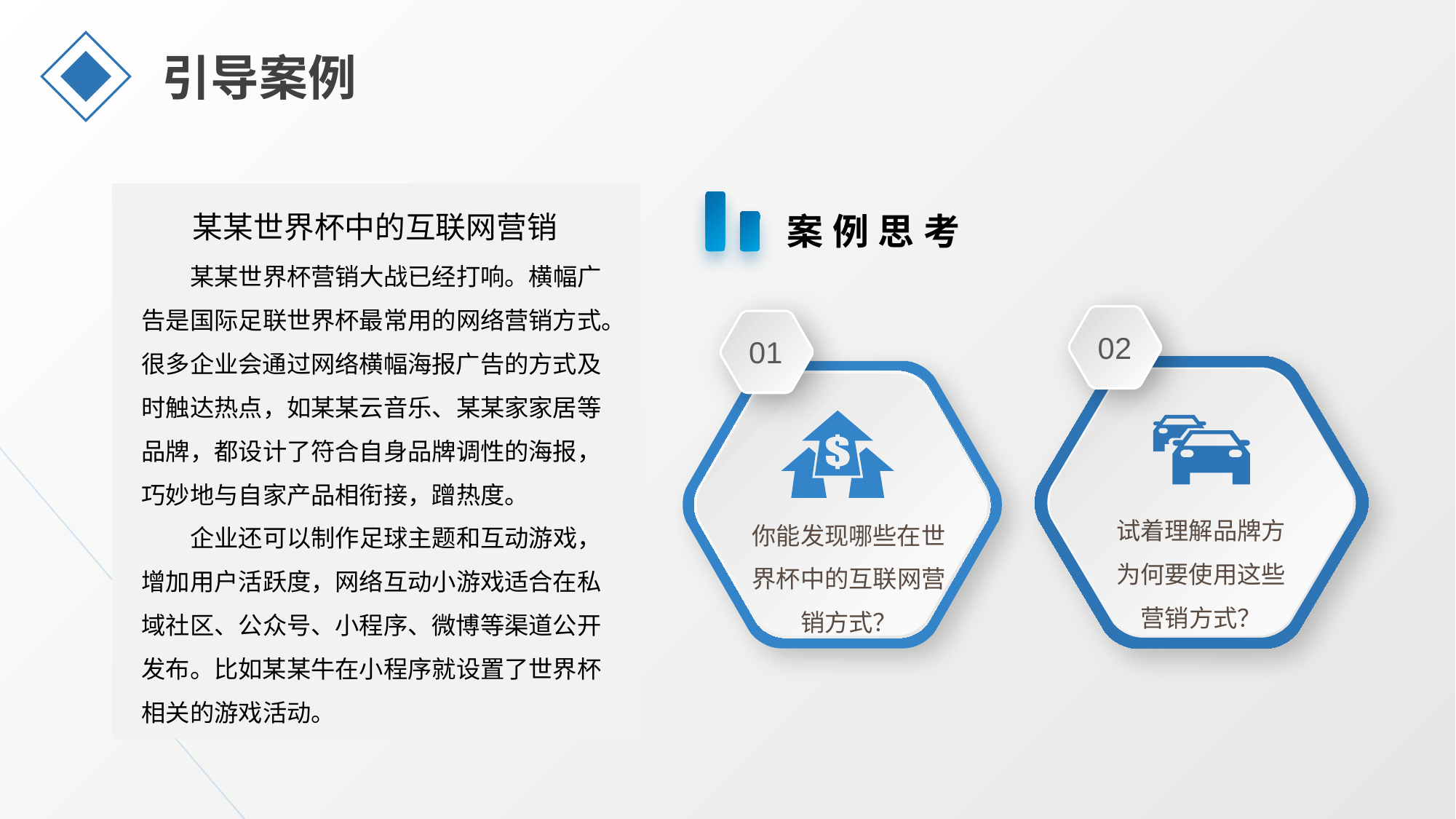

引导案例

某某世界杯中的互联网营销

案例思考

某某世界杯营销大战已经打响。横幅广告是国际足联世界杯最常用的网络营销方式。很多企业会通过网络横幅海报广告的方式及时触达热点，如某某云音乐、某某家家居等品牌，都设计了符合自身品牌调性的海报，巧妙地与自家产品相衔接，蹭热度。
企业还可以制作足球主题和互动游戏，增加用户活跃度，网络互动小游戏适合在私域社区、公众号、小程序、微博等渠道公开发布。比如某某牛在小程序就设置了世界杯相关的游戏活动。

02

01

试着理解品牌方为何要使用这些营销方式？
你能发现哪些在世界杯中的互联网营销方式？